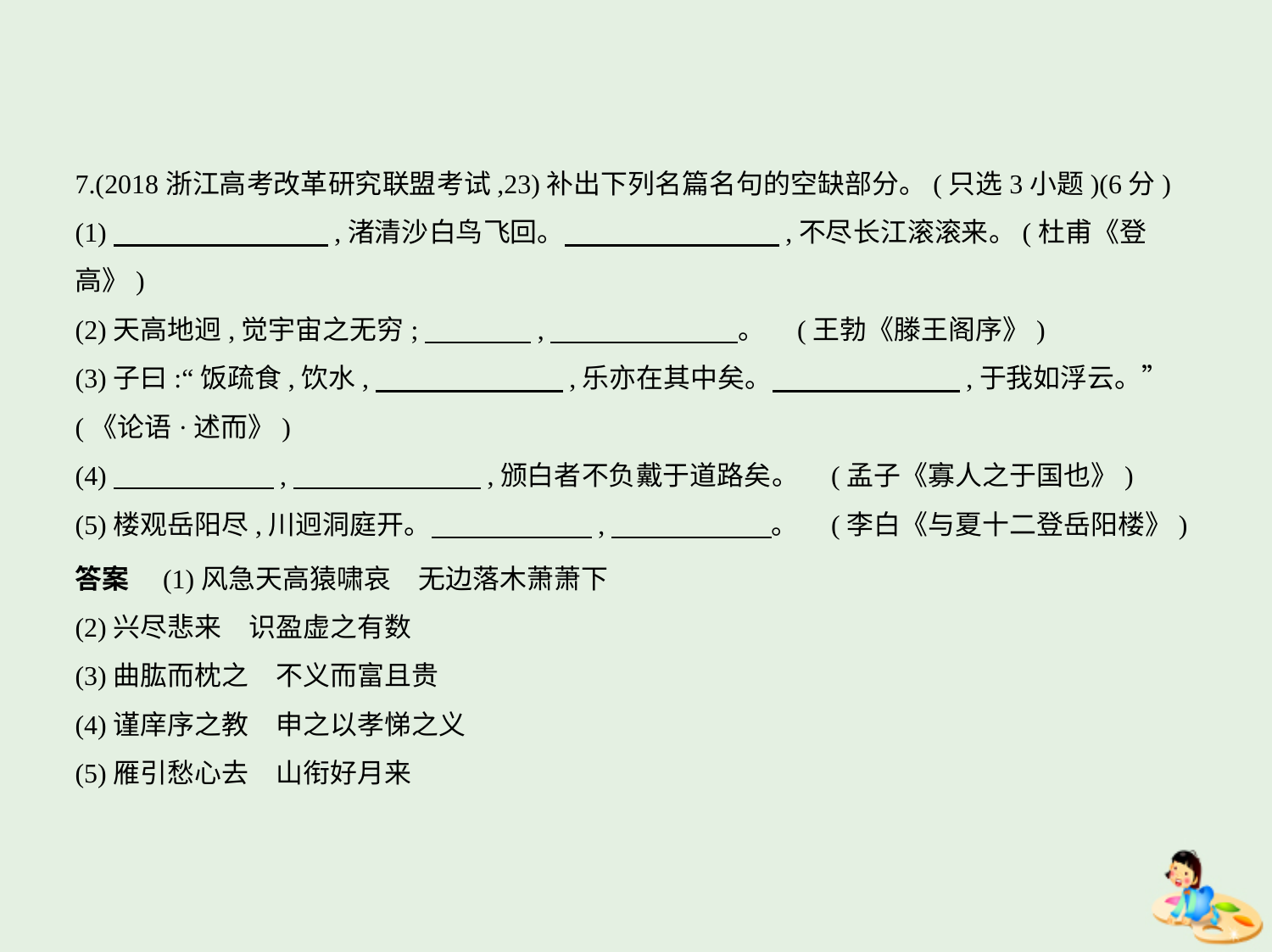

7.(2018浙江高考改革研究联盟考试,23)补出下列名篇名句的空缺部分。(只选3小题)(6分)
(1)　　　　　　　    ,渚清沙白鸟飞回。　　　　　　　    ,不尽长江滚滚来。(杜甫《登
高》)
(2)天高地迥,觉宇宙之无穷;　　　    ,　　　　　　    。 (王勃《滕王阁序》)
(3)子曰:“饭疏食,饮水,　　　　　　    ,乐亦在其中矣。　　　　　　    ,于我如浮云。”
(《论语·述而》)
(4)　　　　　    ,　　　　　　    ,颁白者不负戴于道路矣。 (孟子《寡人之于国也》)
(5)楼观岳阳尽,川迥洞庭开。　　　　　    ,　　　　　    。 (李白《与夏十二登岳阳楼》)
答案　(1)风急天高猿啸哀　无边落木萧萧下
(2)兴尽悲来　识盈虚之有数
(3)曲肱而枕之　不义而富且贵
(4)谨庠序之教　申之以孝悌之义
(5)雁引愁心去　山衔好月来